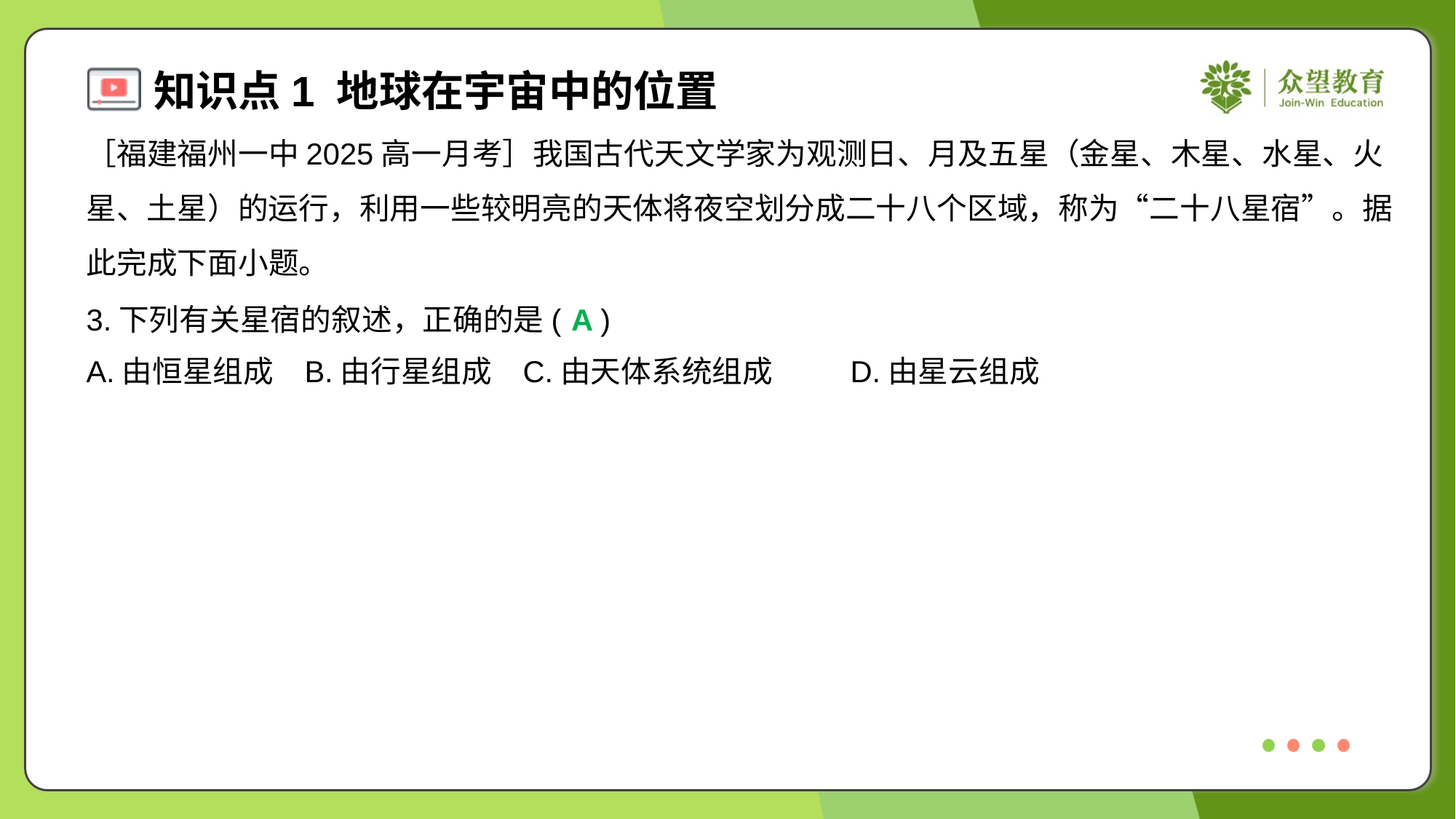

［福建福州一中2025高一月考］我国古代天文学家为观测日、月及五星（金星、木星、水星、火
星、土星）的运行，利用一些较明亮的天体将夜空划分成二十八个区域，称为“二十八星宿”。据
此完成下面小题。
3.下列有关星宿的叙述，正确的是(     )
A
A.由恒星组成	B.由行星组成	C.由天体系统组成	D.由星云组成